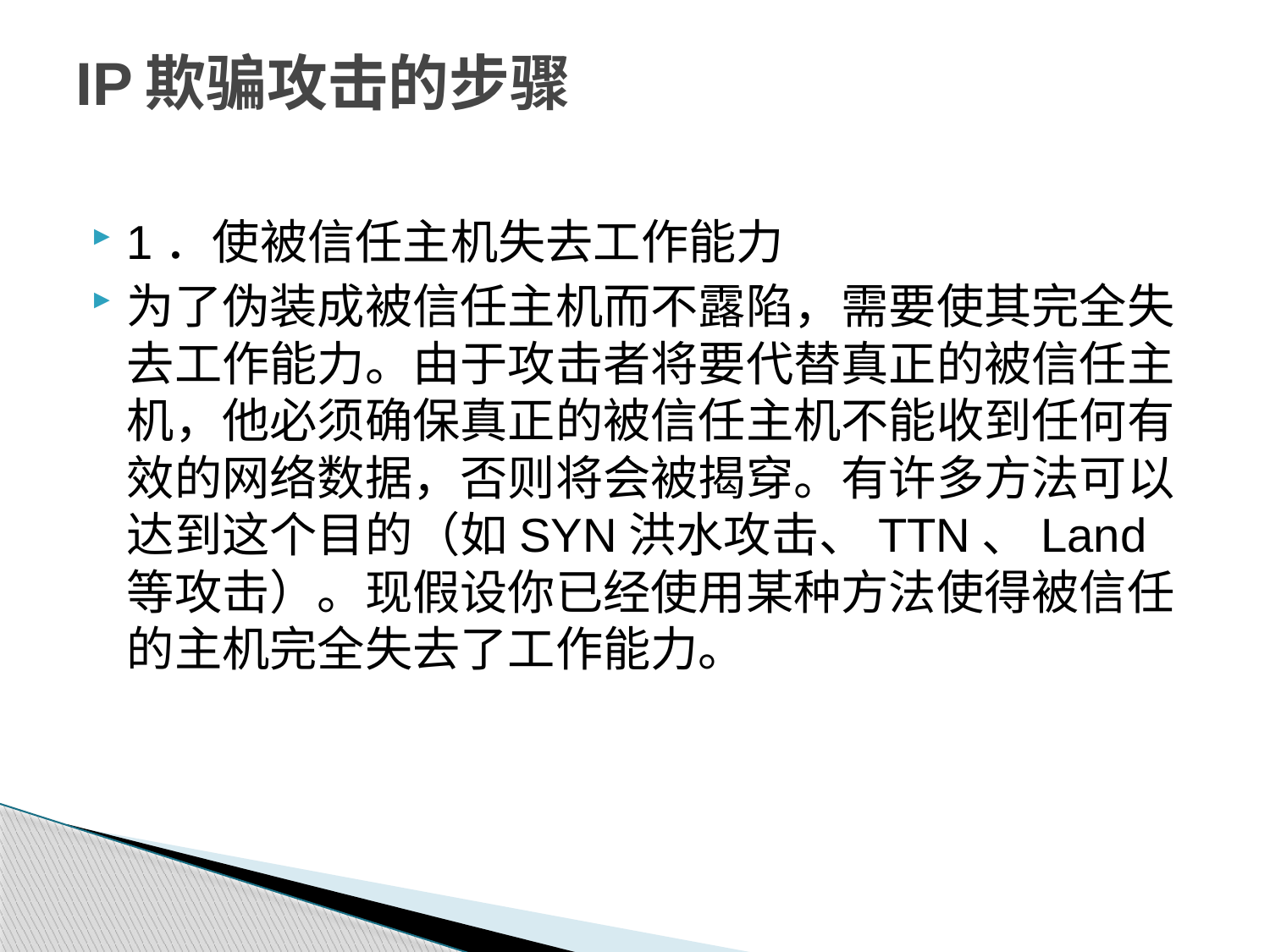

# IP欺骗攻击的步骤
1．使被信任主机失去工作能力
为了伪装成被信任主机而不露陷，需要使其完全失去工作能力。由于攻击者将要代替真正的被信任主机，他必须确保真正的被信任主机不能收到任何有效的网络数据，否则将会被揭穿。有许多方法可以达到这个目的（如SYN洪水攻击、TTN、Land等攻击）。现假设你已经使用某种方法使得被信任的主机完全失去了工作能力。